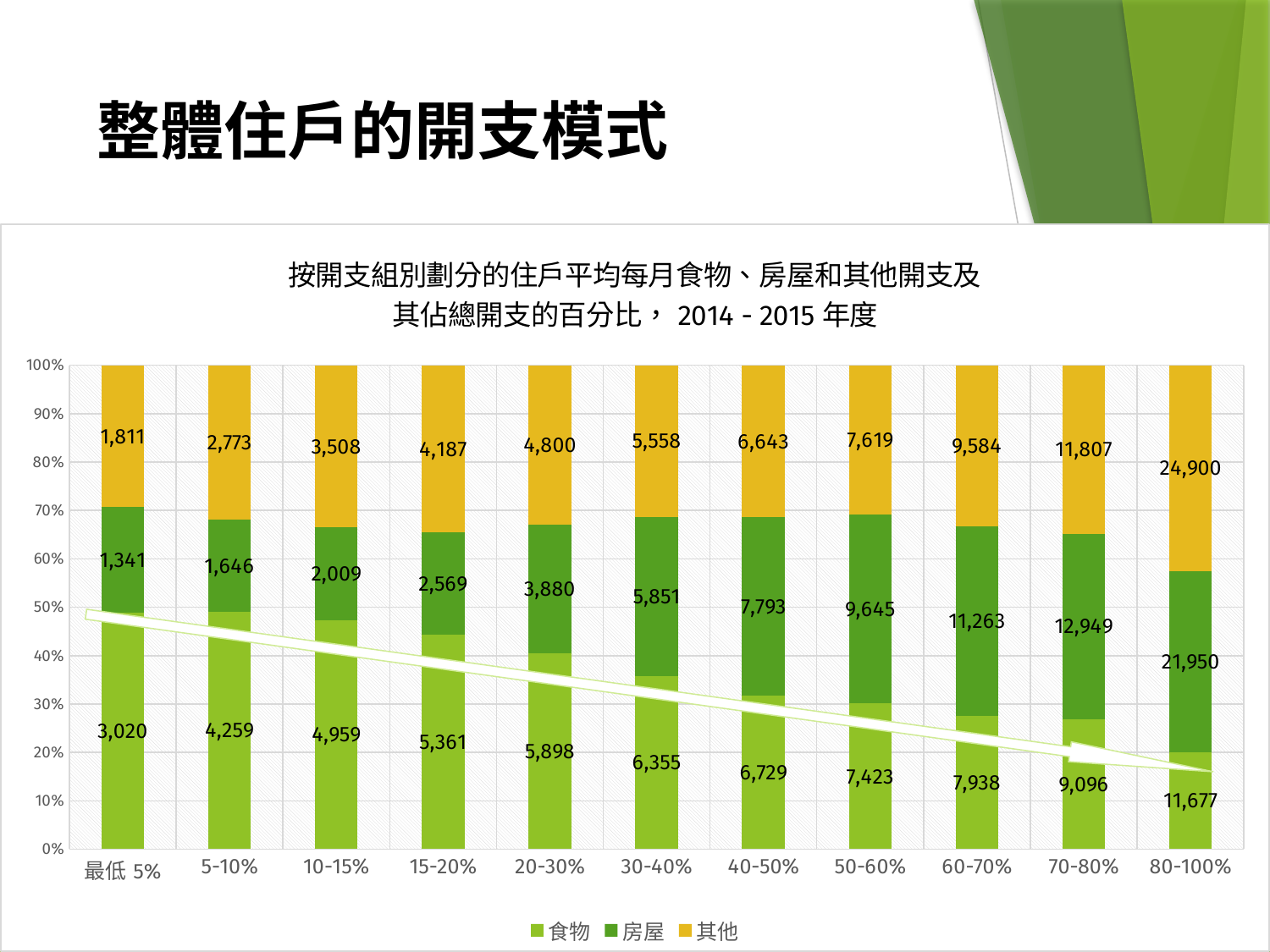

# 整體住戶的開支模式

### Chart: 按開支組別劃分的住戶平均每月食物、房屋和其他開支及
其佔總開支的百分比，2014 - 2015年度

| Category | 食物 | 房屋 | 其他 |
|---|---|---|---|
| 最低5% | 3020.0 | 1341.0 | 1811.0 |
| 5-10% | 4259.0 | 1646.0 | 2773.0 |
| 10-15% | 4959.340425531932 | 2008.6382978723398 | 3507.59574468085 |
| 15-20% | 5360.6 | 2568.61052631579 | 4187.052631578984 |
| 20-30% | 5897.645502645501 | 3879.502645502639 | 4800.052910052922 |
| 30-40% | 6355.147368421051 | 5851.294736842097 | 5557.94736842105 |
| 40-50% | 6729.100529100542 | 7793.32275132275 | 6643.32275132275 |
| 50-60% | 7423.29100529101 | 9645.481481481469 | 7619.269841269852 |
| 60-70% | 7937.74736842105 | 11262.5789473684 | 9583.54736842105 |
| 70-80% | 9095.809523809505 | 12948.698412698403 | 11806.968253968194 |
| 80-100% | 11677.050397878 | 21949.702917771898 | 24900.013262599496 |

6